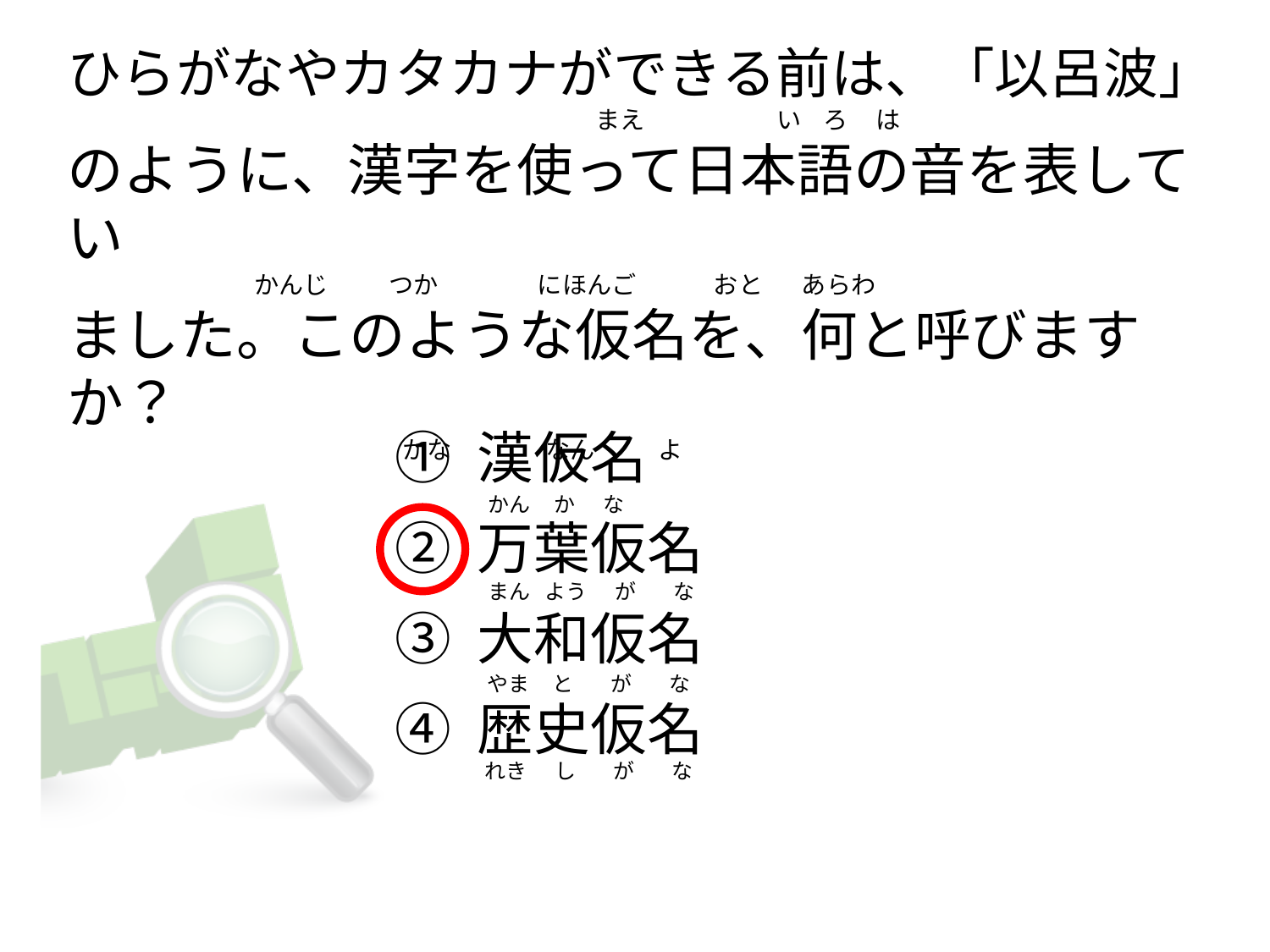

# ひらがなやカタカナができる前は、「以呂波」                                                                                                 まえ                        い    ろ     は のように、漢字を使って日本語の音を表してい                                   かんじ           つか                  にほんご              おと       あらわ ました。このような仮名を、何と呼びますか？                                                              かな                 なん    　   よ
① 漢仮名
② 万葉仮名
③ 大和仮名
④ 歴史仮名
  かん     か      な

  まん   よう      が        な
 やま     と        が        な
  れき      し        が        な